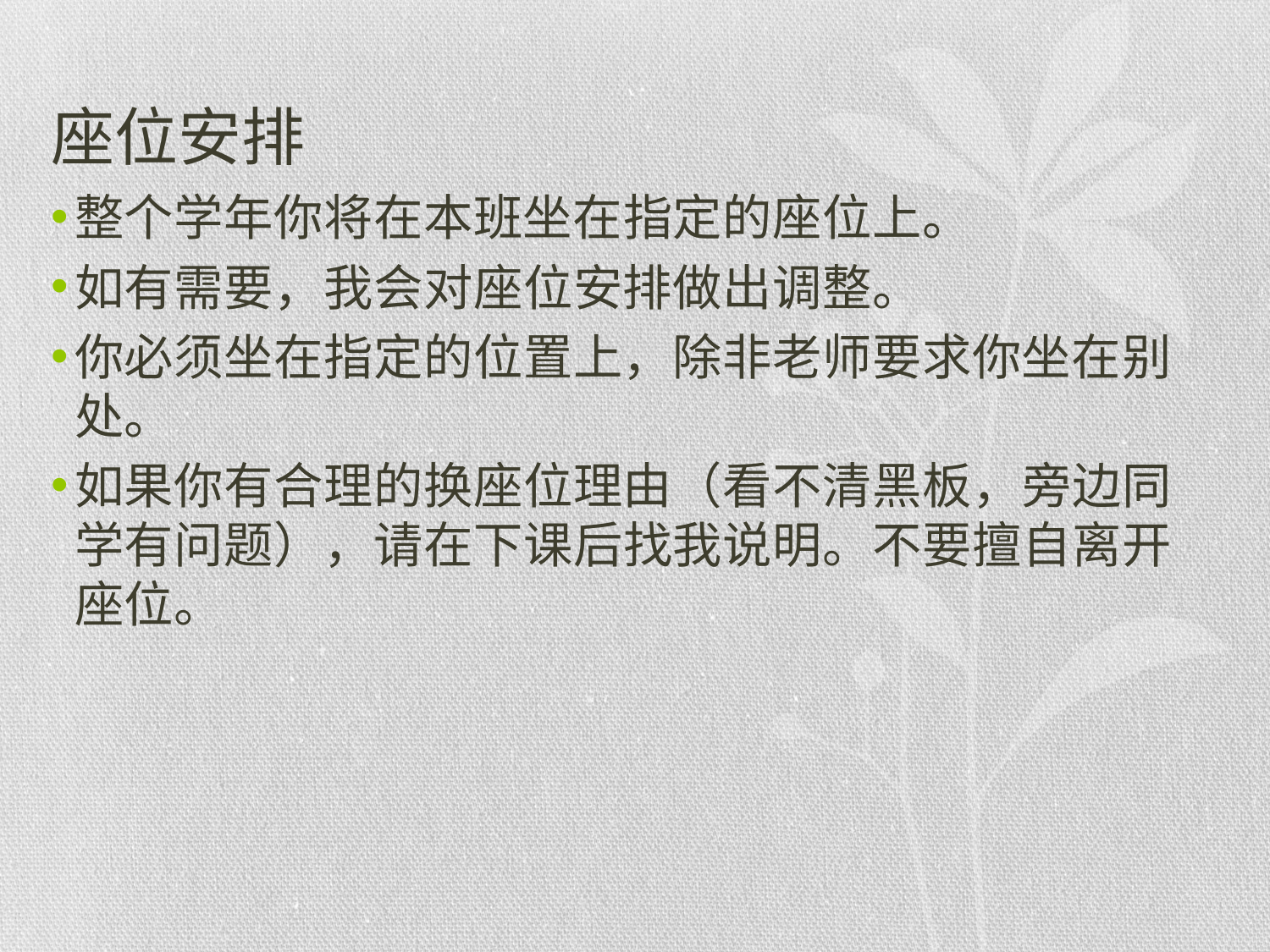

# 座位安排
整个学年你将在本班坐在指定的座位上。
如有需要，我会对座位安排做出调整。
你必须坐在指定的位置上，除非老师要求你坐在别处。
如果你有合理的换座位理由（看不清黑板，旁边同学有问题），请在下课后找我说明。不要擅自离开座位。